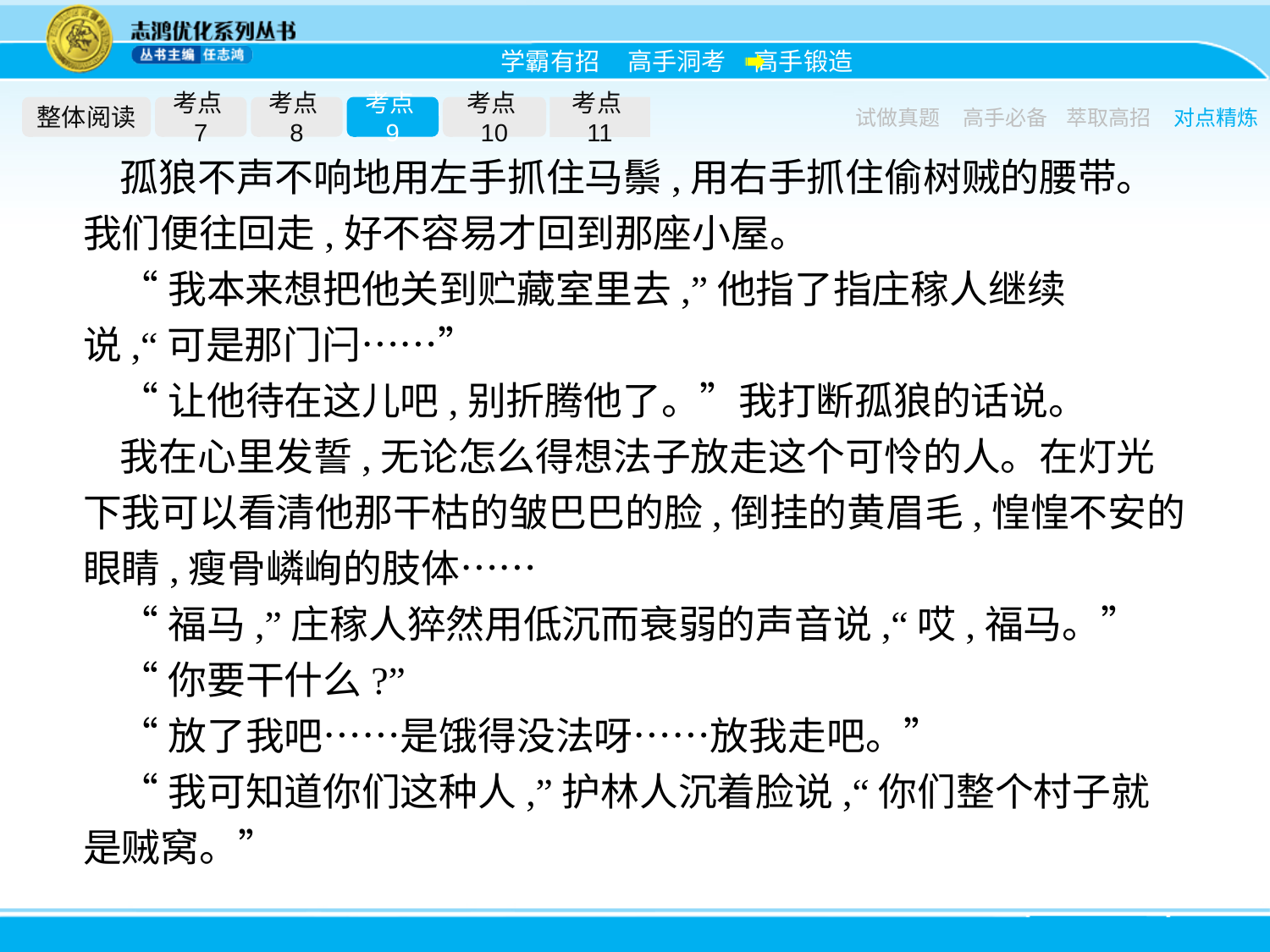

整体阅读
考点7
考点8
考点9
考点10
考点11
试做真题
高手必备
萃取高招
对点精炼
孤狼不声不响地用左手抓住马鬃,用右手抓住偷树贼的腰带。我们便往回走,好不容易才回到那座小屋。
“我本来想把他关到贮藏室里去,”他指了指庄稼人继续说,“可是那门闩……”
“让他待在这儿吧,别折腾他了。”我打断孤狼的话说。
我在心里发誓,无论怎么得想法子放走这个可怜的人。在灯光下我可以看清他那干枯的皱巴巴的脸,倒挂的黄眉毛,惶惶不安的眼睛,瘦骨嶙峋的肢体……
“福马,”庄稼人猝然用低沉而衰弱的声音说,“哎,福马。”
“你要干什么?”
“放了我吧……是饿得没法呀……放我走吧。”
“我可知道你们这种人,”护林人沉着脸说,“你们整个村子就是贼窝。”